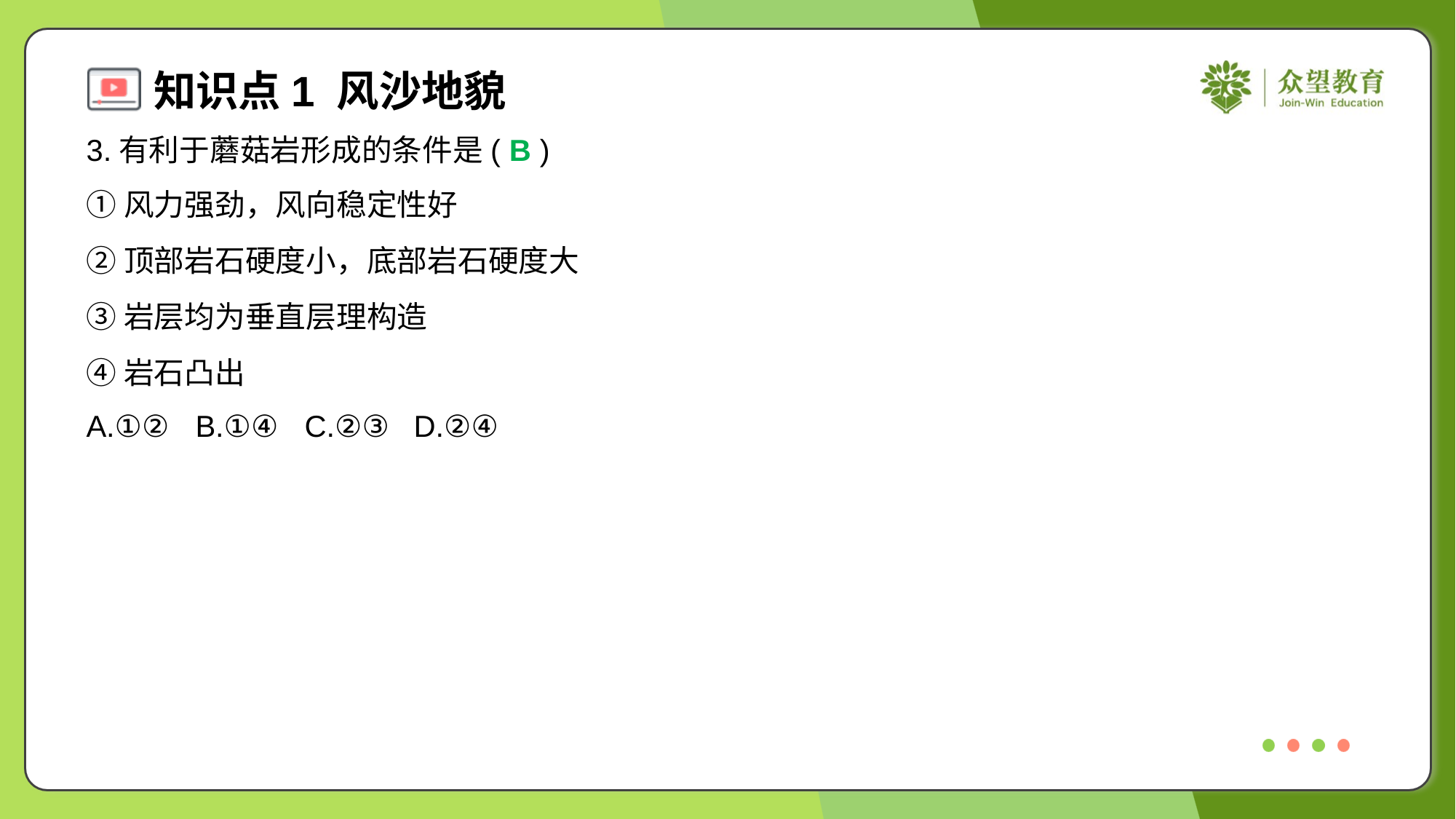

3.有利于蘑菇岩形成的条件是(     )
B
①风力强劲，风向稳定性好
②顶部岩石硬度小，底部岩石硬度大
③岩层均为垂直层理构造
④岩石凸出
A.①②	B.①④	C.②③	D.②④